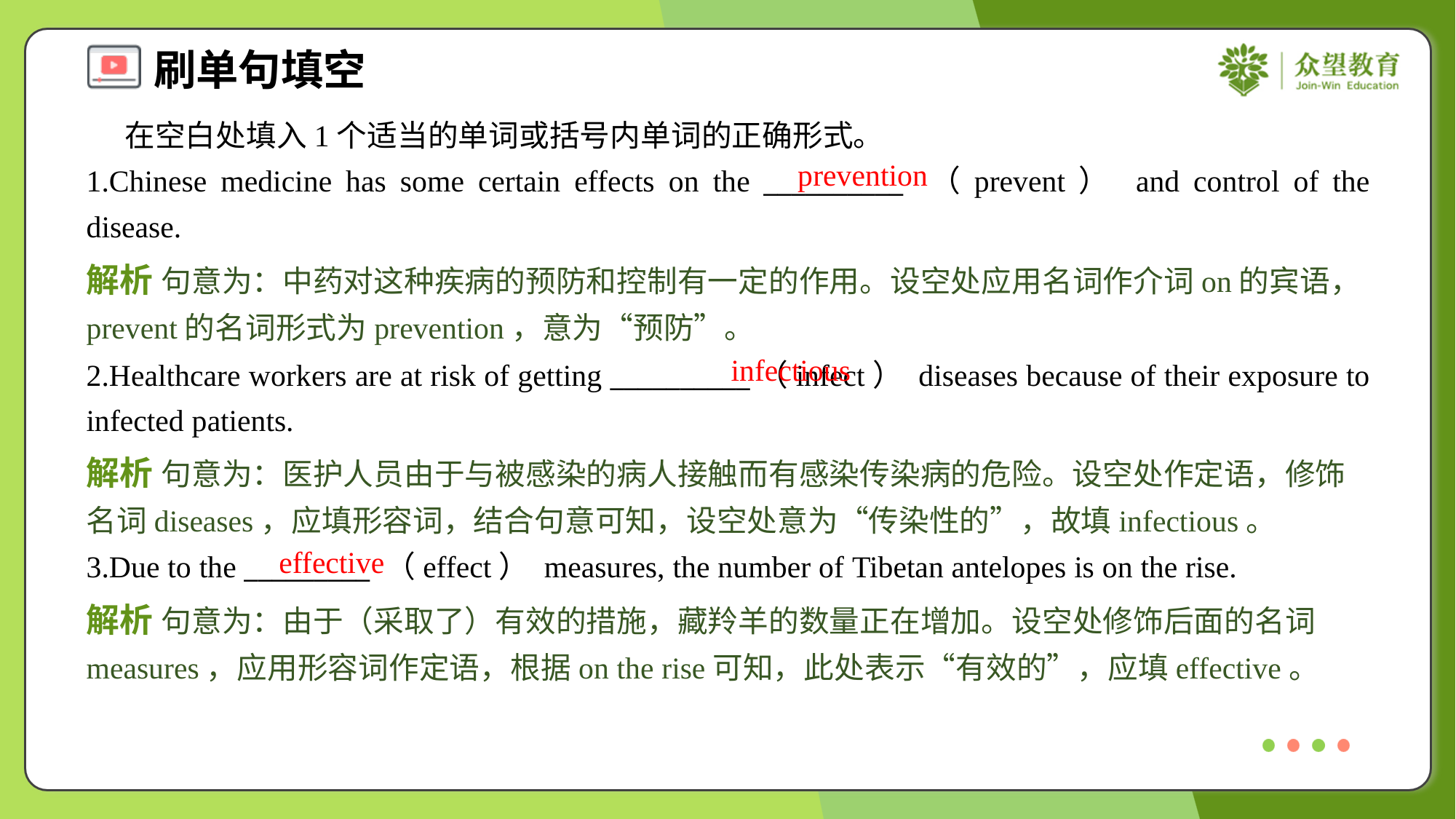

在空白处填入1个适当的单词或括号内单词的正确形式。
1.Chinese medicine has some certain effects on the __________ （prevent） and control of the disease.
prevention
解析 句意为：中药对这种疾病的预防和控制有一定的作用。设空处应用名词作介词on的宾语，prevent的名词形式为prevention，意为“预防”。
infectious
2.Healthcare workers are at risk of getting __________（infect） diseases because of their exposure to infected patients.
解析 句意为：医护人员由于与被感染的病人接触而有感染传染病的危险。设空处作定语，修饰名词diseases，应填形容词，结合句意可知，设空处意为“传染性的”，故填infectious。
effective
3.Due to the _________ （effect） measures, the number of Tibetan antelopes is on the rise.
解析 句意为：由于（采取了）有效的措施，藏羚羊的数量正在增加。设空处修饰后面的名词measures，应用形容词作定语，根据on the rise可知，此处表示“有效的”，应填effective。